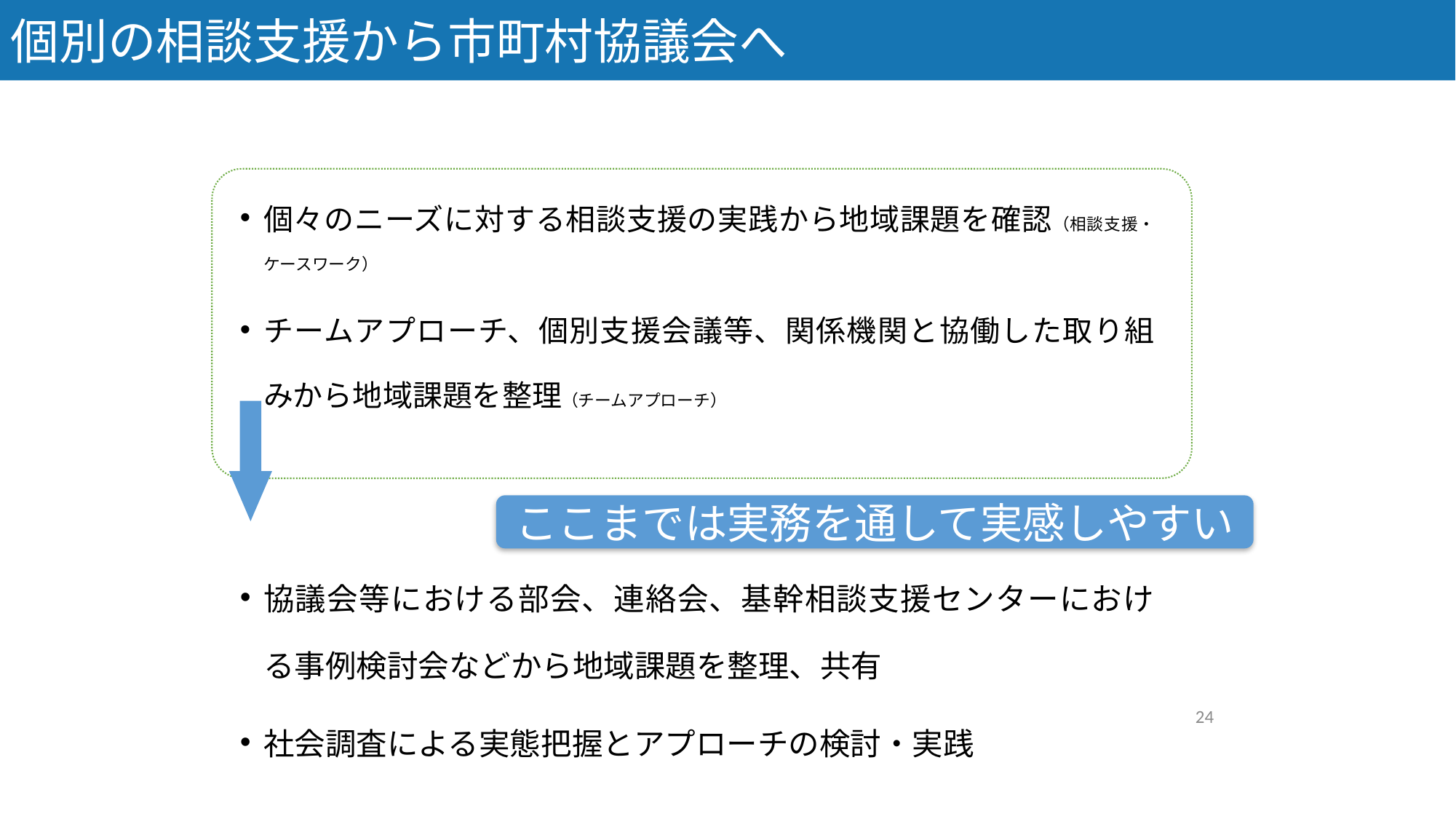

個別の相談支援から市町村協議会へ

個々のニーズに対する相談支援の実践から地域課題を確認（相談支援・ケースワーク）
チームアプローチ、個別支援会議等、関係機関と協働した取り組みから地域課題を整理（チームアプローチ）

協議会等における部会、連絡会、基幹相談支援センターにおける事例検討会などから地域課題を整理、共有
社会調査による実態把握とアプローチの検討・実践

ここまでは実務を通して実感しやすい
24